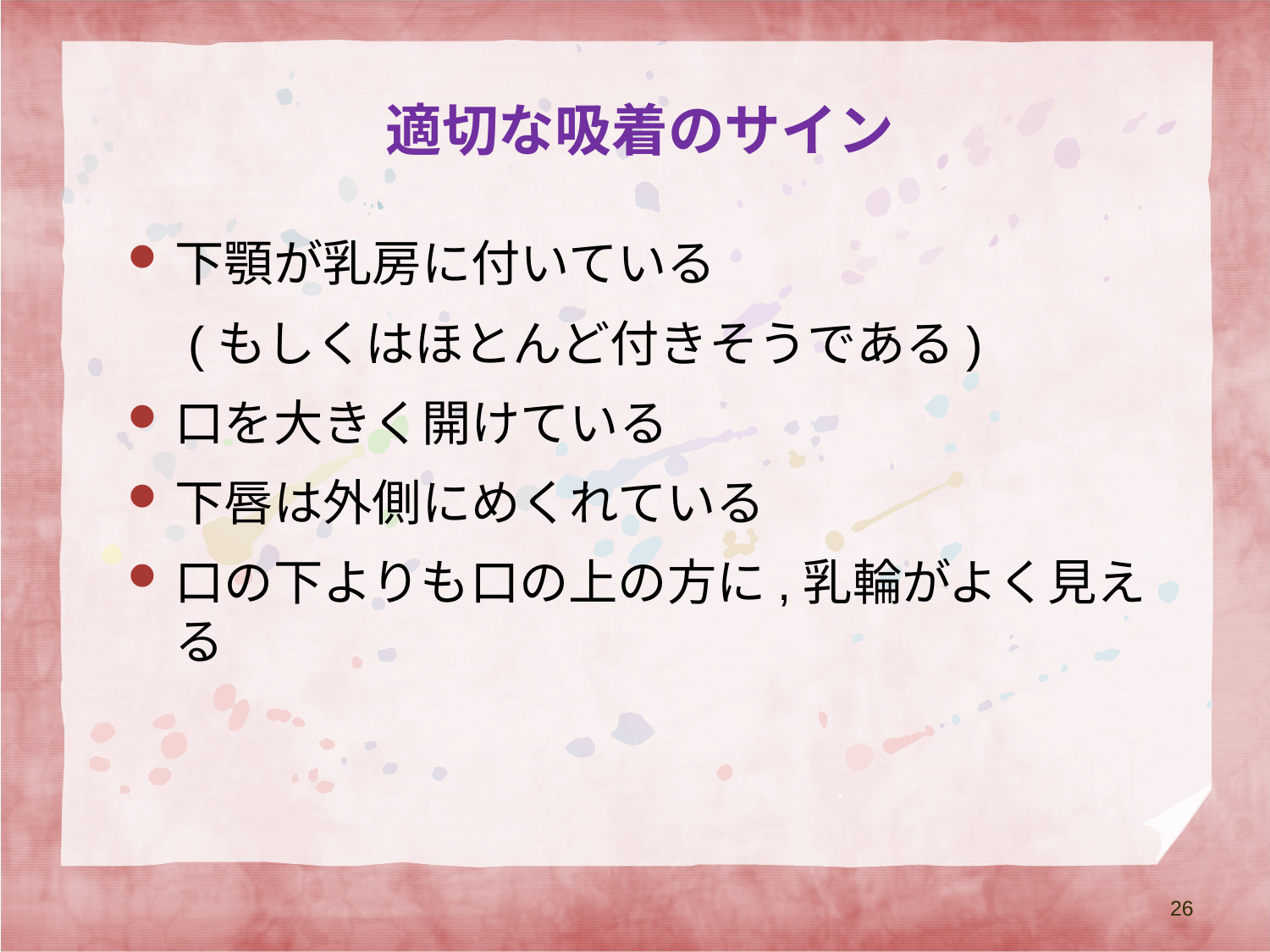

# 適切な吸着のサイン
下顎が乳房に付いている
　(もしくはほとんど付きそうである)
口を大きく開けている
下唇は外側にめくれている
口の下よりも口の上の方に,乳輪がよく見える
26